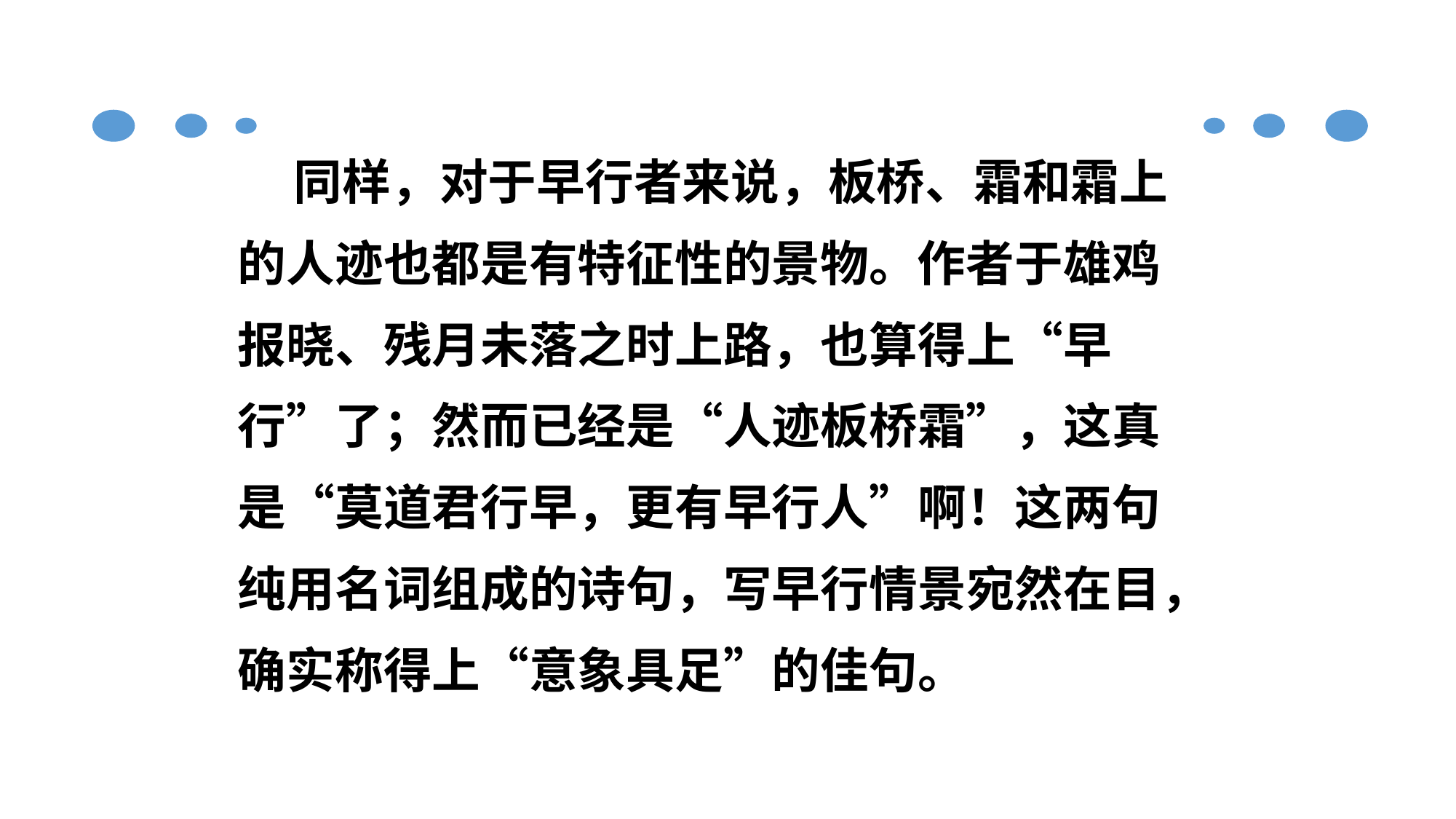

同样，对于早行者来说，板桥、霜和霜上的人迹也都是有特征性的景物。作者于雄鸡报晓、残月未落之时上路，也算得上“早行”了；然而已经是“人迹板桥霜”，这真是“莫道君行早，更有早行人”啊！这两句纯用名词组成的诗句，写早行情景宛然在目，确实称得上“意象具足”的佳句。